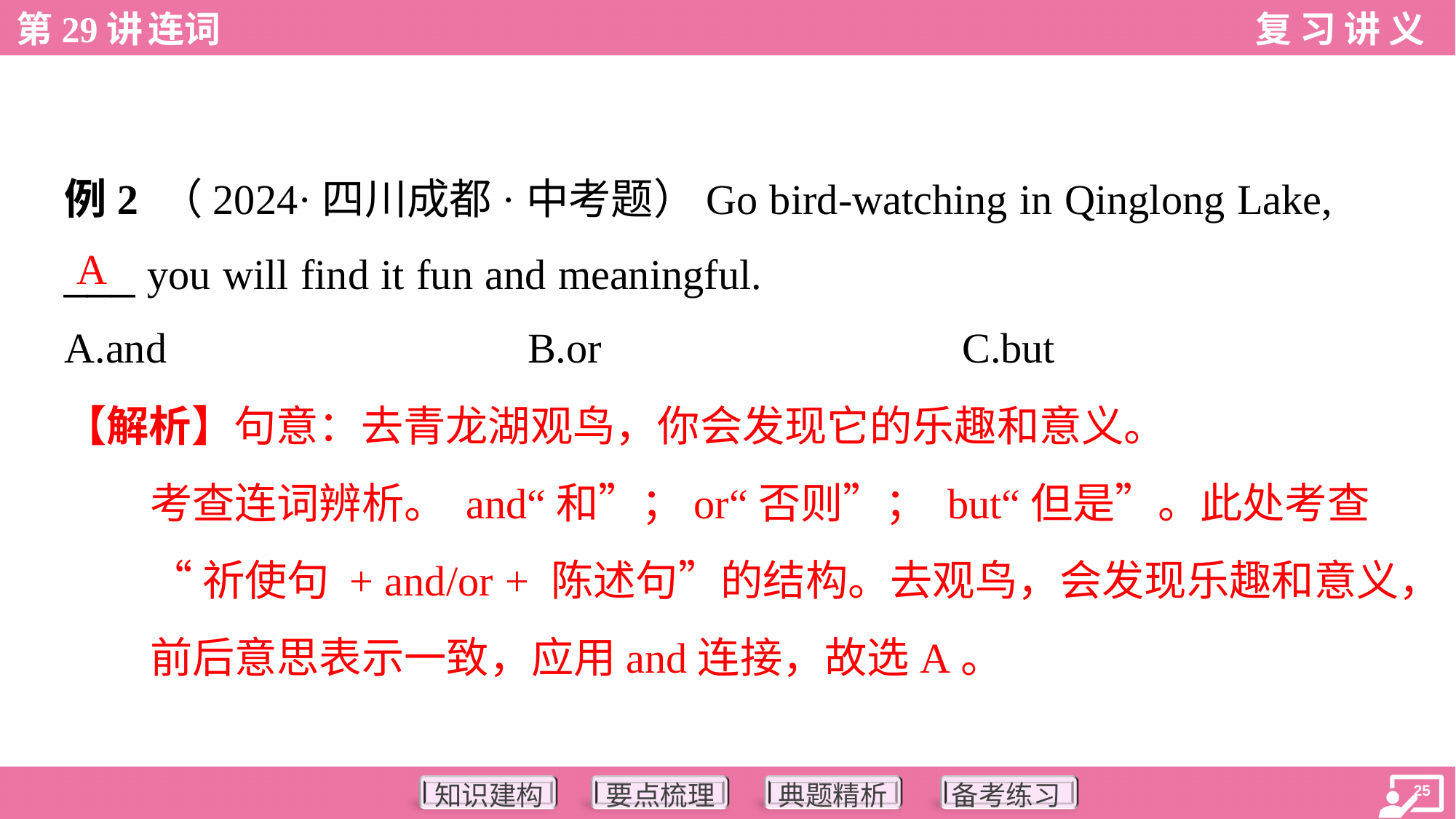

例2 （2024·四川成都·中考题）Go bird-watching in Qinglong Lake,
___ you will find it fun and meaningful.
A
A.and	B.or	C.but
【解析】句意：去青龙湖观鸟，你会发现它的乐趣和意义。
考查连词辨析。 and“和”；or“否则”； but“但是”。此处考查
“祈使句 + and/or + 陈述句”的结构。去观鸟，会发现乐趣和意义，
前后意思表示一致，应用and连接，故选A。